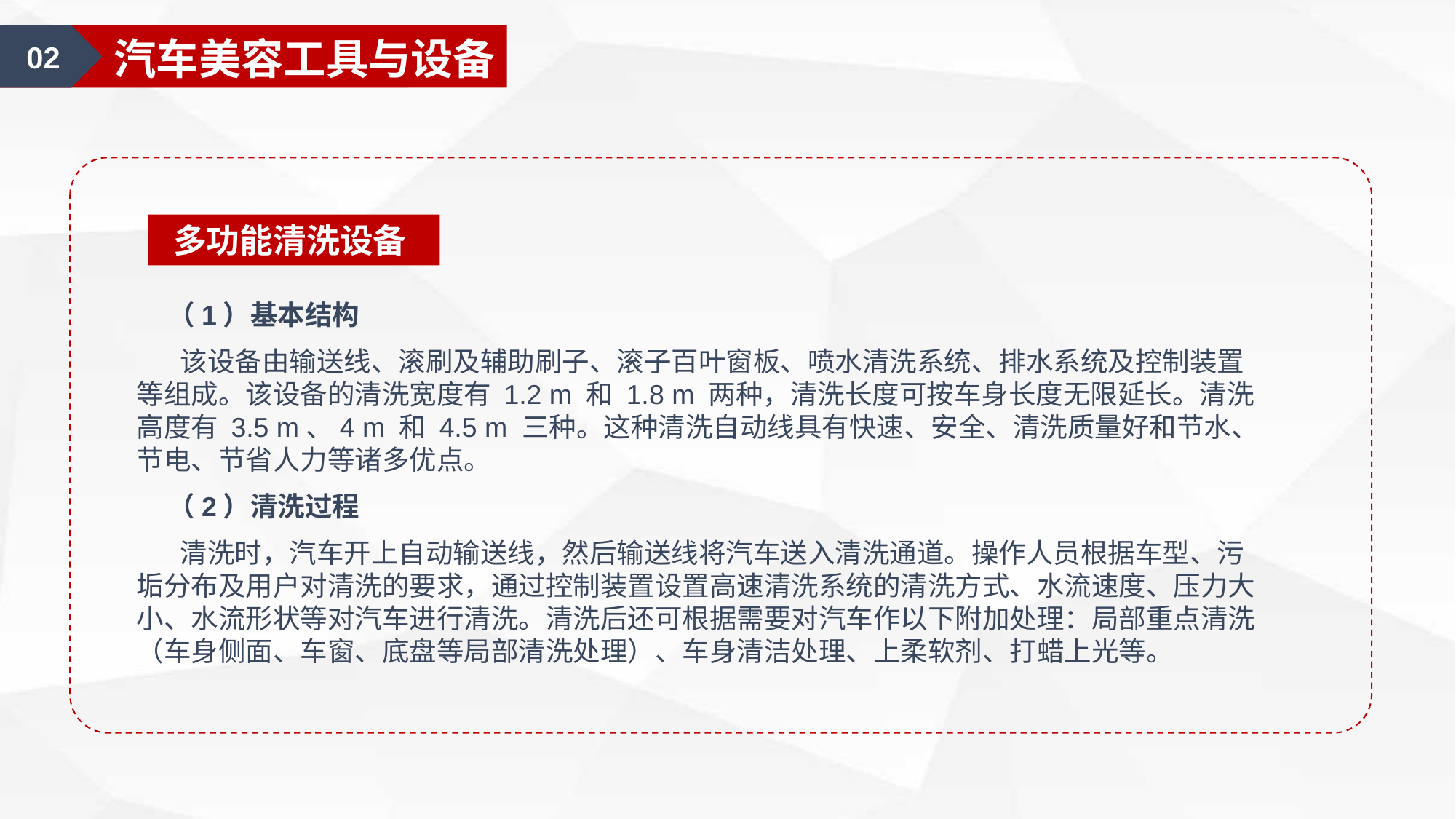

01
汽车美容认知

02
汽车美容工具与设备

多功能清洗设备
    （1）基本结构
      该设备由输送线、滚刷及辅助刷子、滚子百叶窗板、喷水清洗系统、排水系统及控制装置等组成。该设备的清洗宽度有 1.2 m 和 1.8 m 两种，清洗长度可按车身长度无限延长。清洗高度有 3.5 m、4 m 和 4.5 m 三种。这种清洗自动线具有快速、安全、清洗质量好和节水、节电、节省人力等诸多优点。
    （2）清洗过程
      清洗时，汽车开上自动输送线，然后输送线将汽车送入清洗通道。操作人员根据车型、污垢分布及用户对清洗的要求，通过控制装置设置高速清洗系统的清洗方式、水流速度、压力大小、水流形状等对汽车进行清洗。清洗后还可根据需要对汽车作以下附加处理：局部重点清洗（车身侧面、车窗、底盘等局部清洗处理）、车身清洁处理、上柔软剂、打蜡上光等。